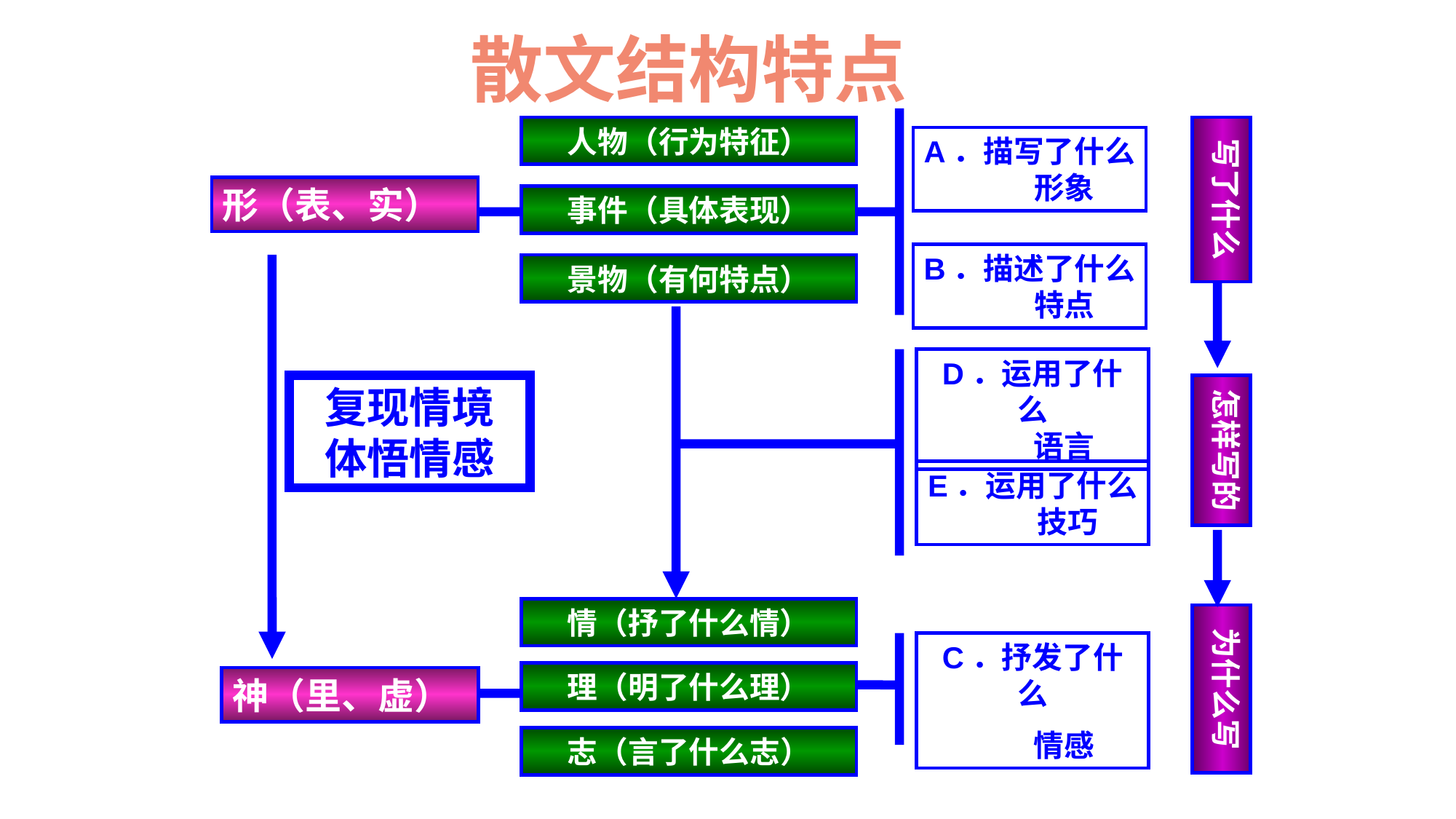

散文结构特点

人物（行为特征）
写了什么
A．描写了什么
         形象
形（表、实）
事件（具体表现）

B．描述了什么
         特点

景物（有何特点）

D．运用了什么
        语言
复现情境
体悟情感
怎样写的

E．运用了什么
         技巧

情（抒了什么情）
为什么写

C．抒发了什么
        情感
理（明了什么理）
神（里、虚）

志（言了什么志）